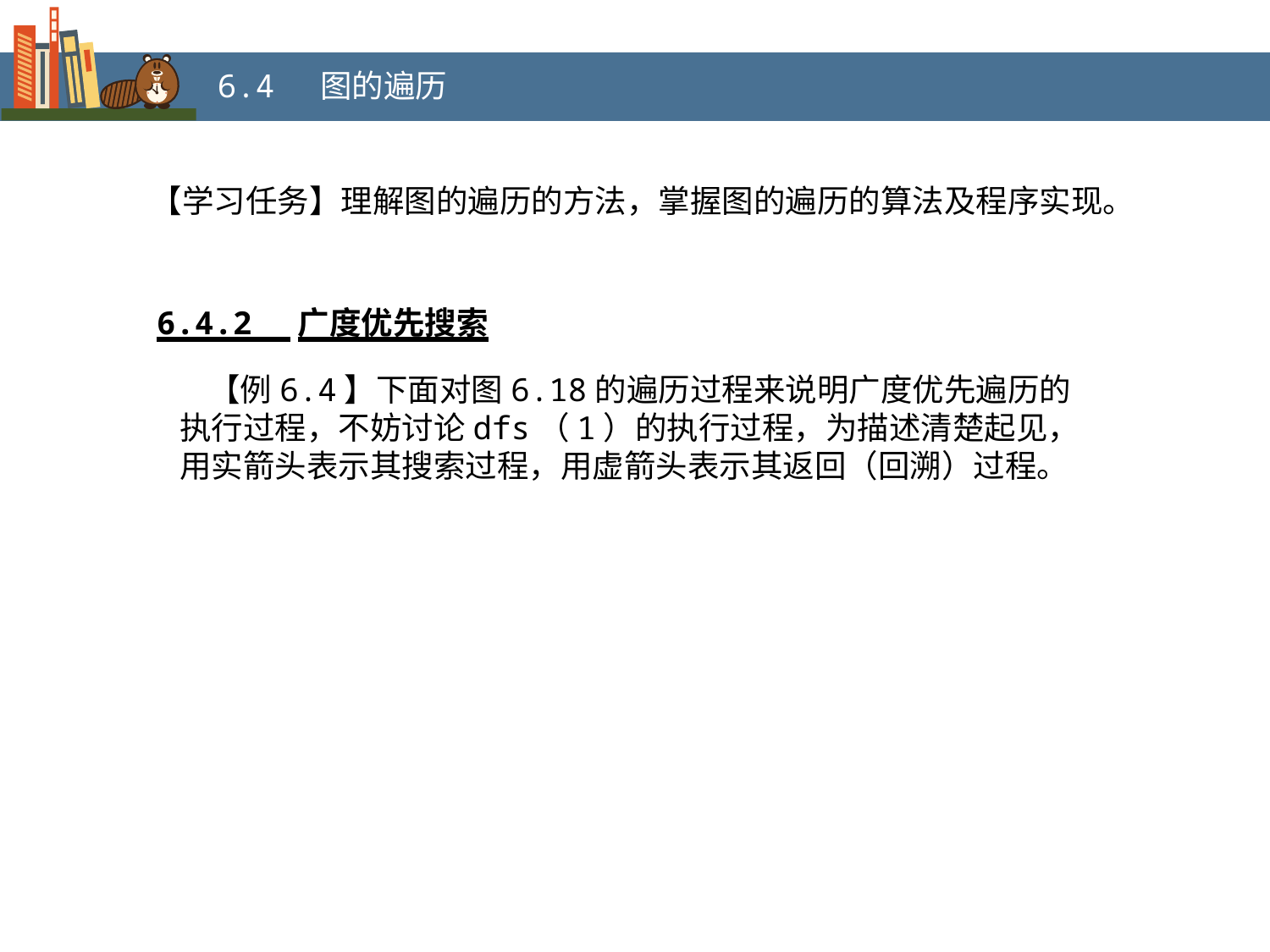

6.4  图的遍历

【学习任务】理解图的遍历的方法，掌握图的遍历的算法及程序实现。

6.4.2  广度优先搜索
   【例6.4】下面对图6.18的遍历过程来说明广度优先遍历的执行过程，不妨讨论dfs（1）的执行过程，为描述清楚起见，用实箭头表示其搜索过程，用虚箭头表示其返回（回溯）过程。